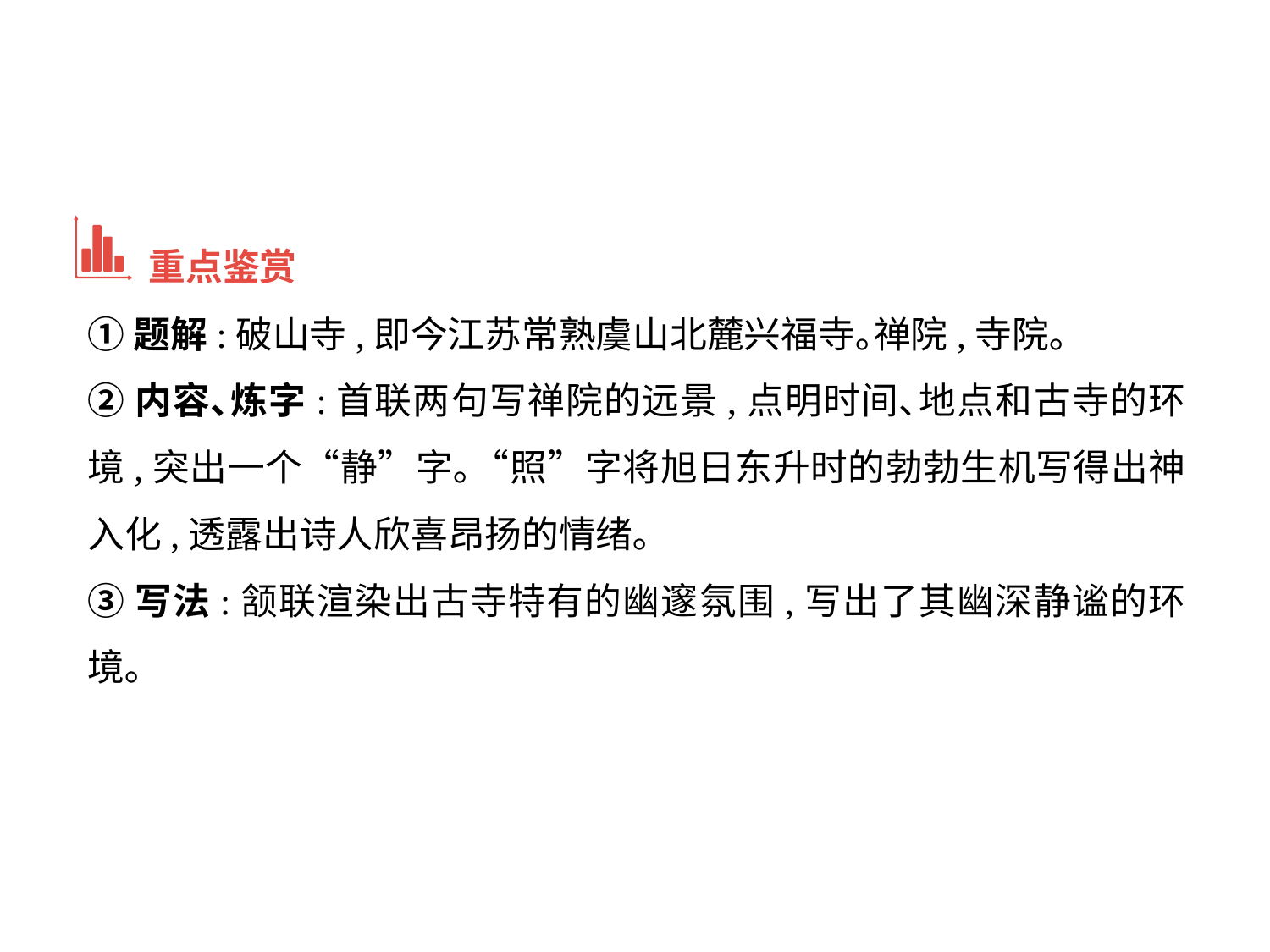

重点鉴赏
①题解:破山寺,即今江苏常熟虞山北麓兴福寺｡禅院,寺院｡
②内容､炼字:首联两句写禅院的远景,点明时间､地点和古寺的环境,突出一个“静”字｡“照”字将旭日东升时的勃勃生机写得出神入化,透露出诗人欣喜昂扬的情绪｡
③写法:颔联渲染出古寺特有的幽邃氛围,写出了其幽深静谧的环境｡